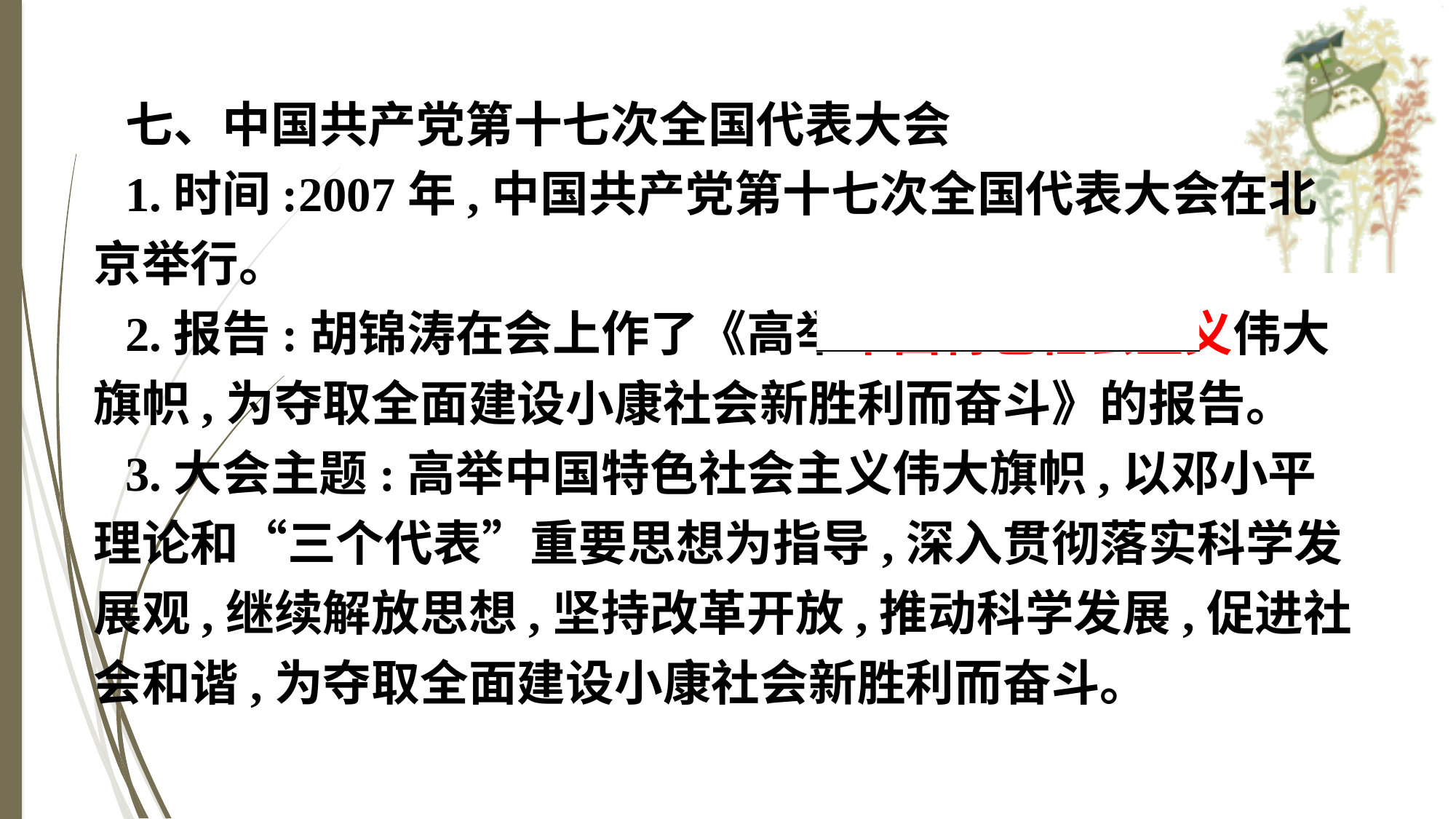

七、中国共产党第十七次全国代表大会
1.时间:2007年,中国共产党第十七次全国代表大会在北京举行。
2.报告:胡锦涛在会上作了《高举中国特色社会主义伟大旗帜,为夺取全面建设小康社会新胜利而奋斗》的报告。
3.大会主题:高举中国特色社会主义伟大旗帜,以邓小平理论和“三个代表”重要思想为指导,深入贯彻落实科学发展观,继续解放思想,坚持改革开放,推动科学发展,促进社会和谐,为夺取全面建设小康社会新胜利而奋斗。